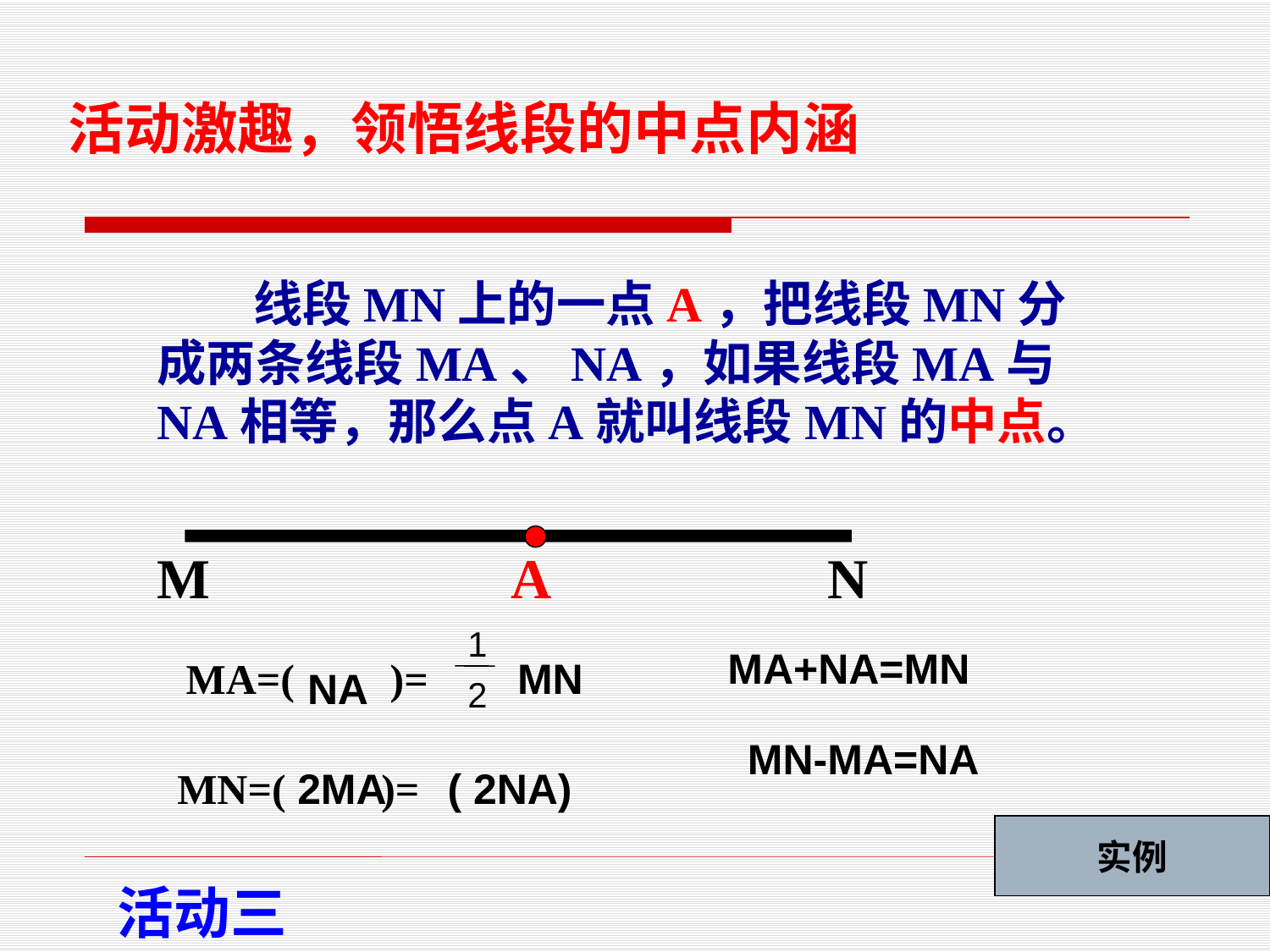

活动激趣，领悟线段的中点内涵
         线段MN上的一点A，把线段MN分成两条线段MA、NA，如果线段MA与NA相等，那么点A就叫线段MN的中点。

M

A
N
1
2

MA+NA=MN
MA=(         )=
MN
NA
MN-MA=NA
MN=(         )=
2MA
( 2NA)
实例
活动三